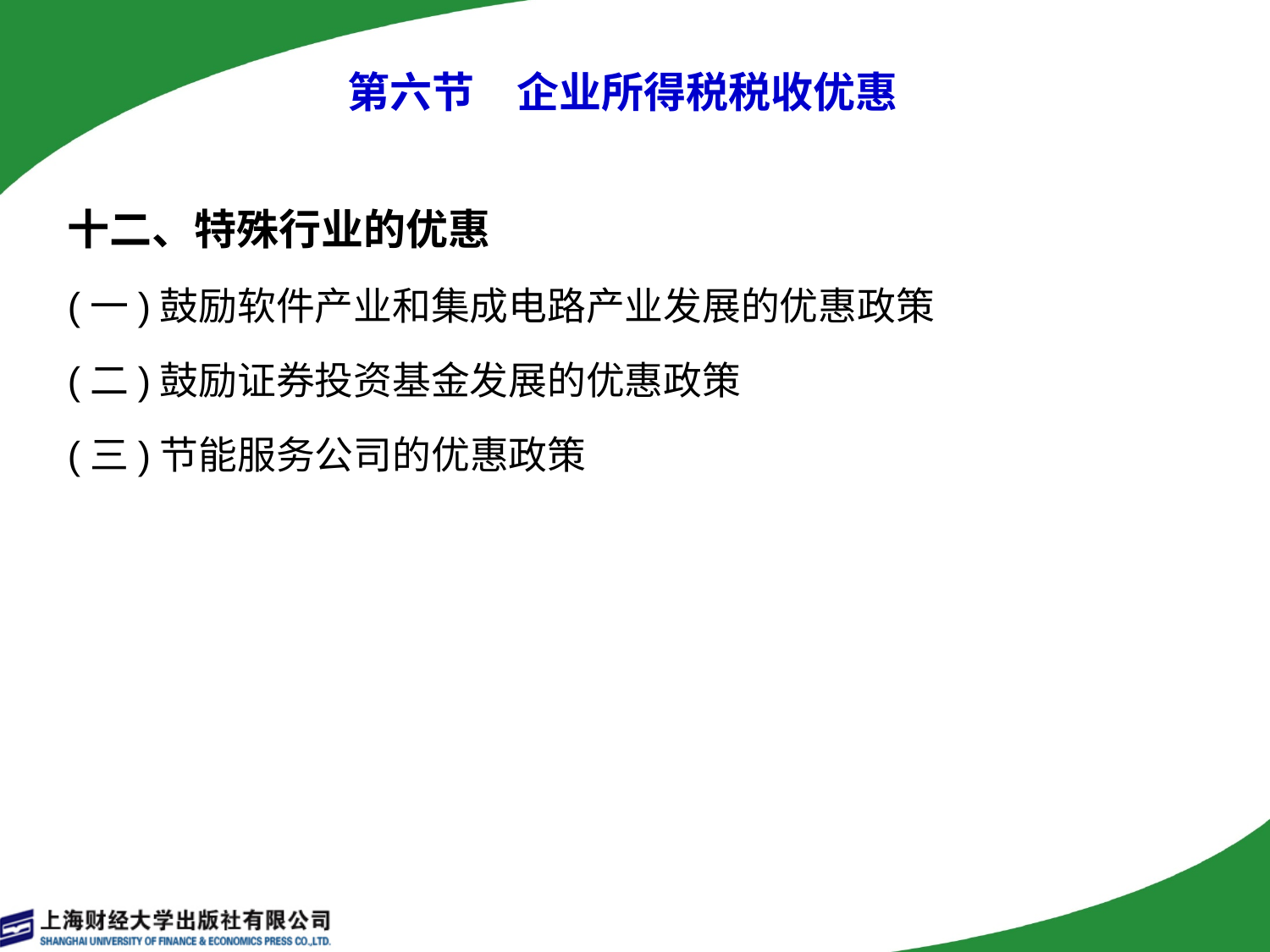

# 第六节　企业所得税税收优惠
十二、特殊行业的优惠
(一)鼓励软件产业和集成电路产业发展的优惠政策
(二)鼓励证券投资基金发展的优惠政策
(三)节能服务公司的优惠政策